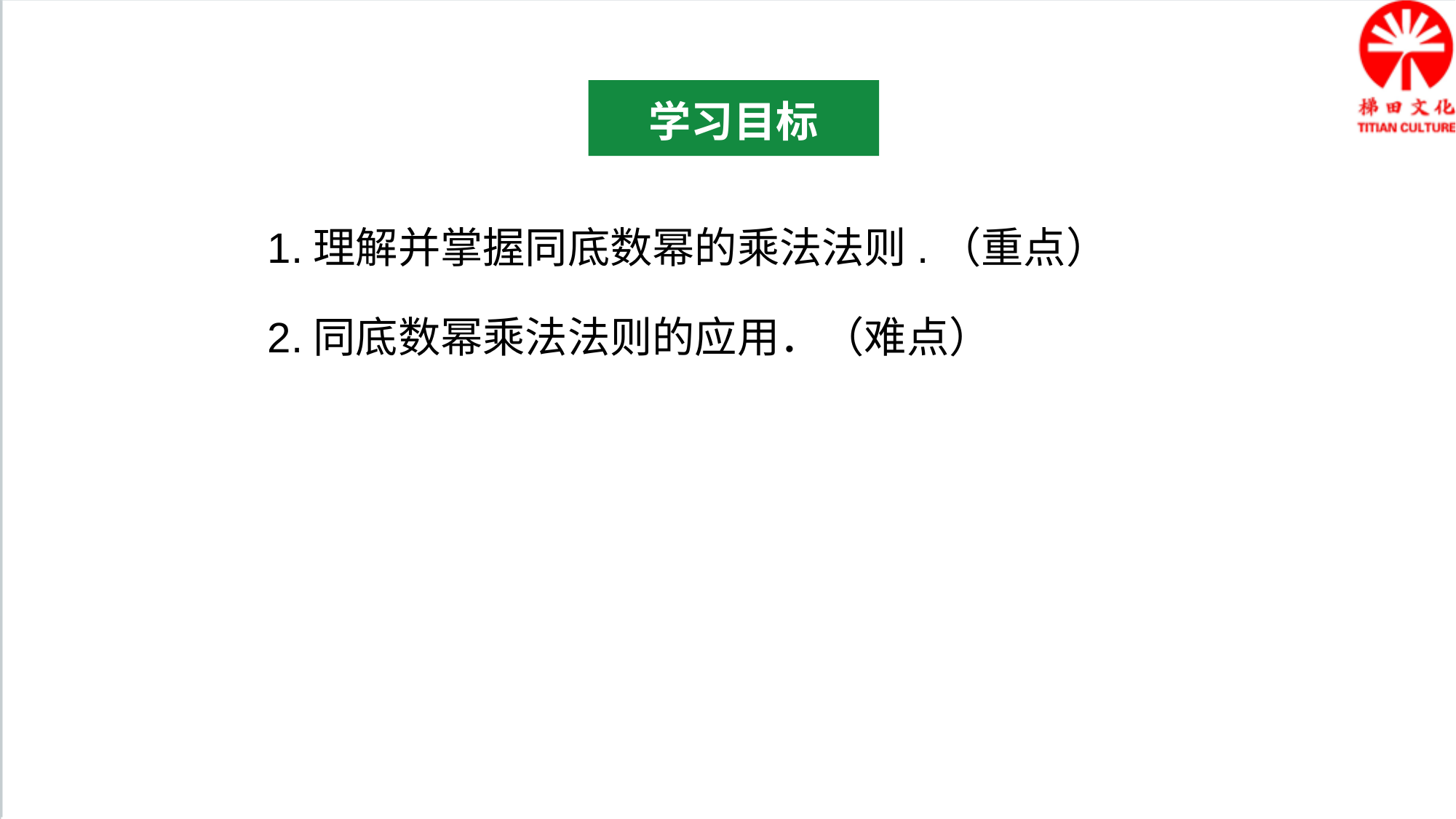

学习目标
1.理解并掌握同底数幂的乘法法则.（重点）
2.同底数幂乘法法则的应用．（难点）